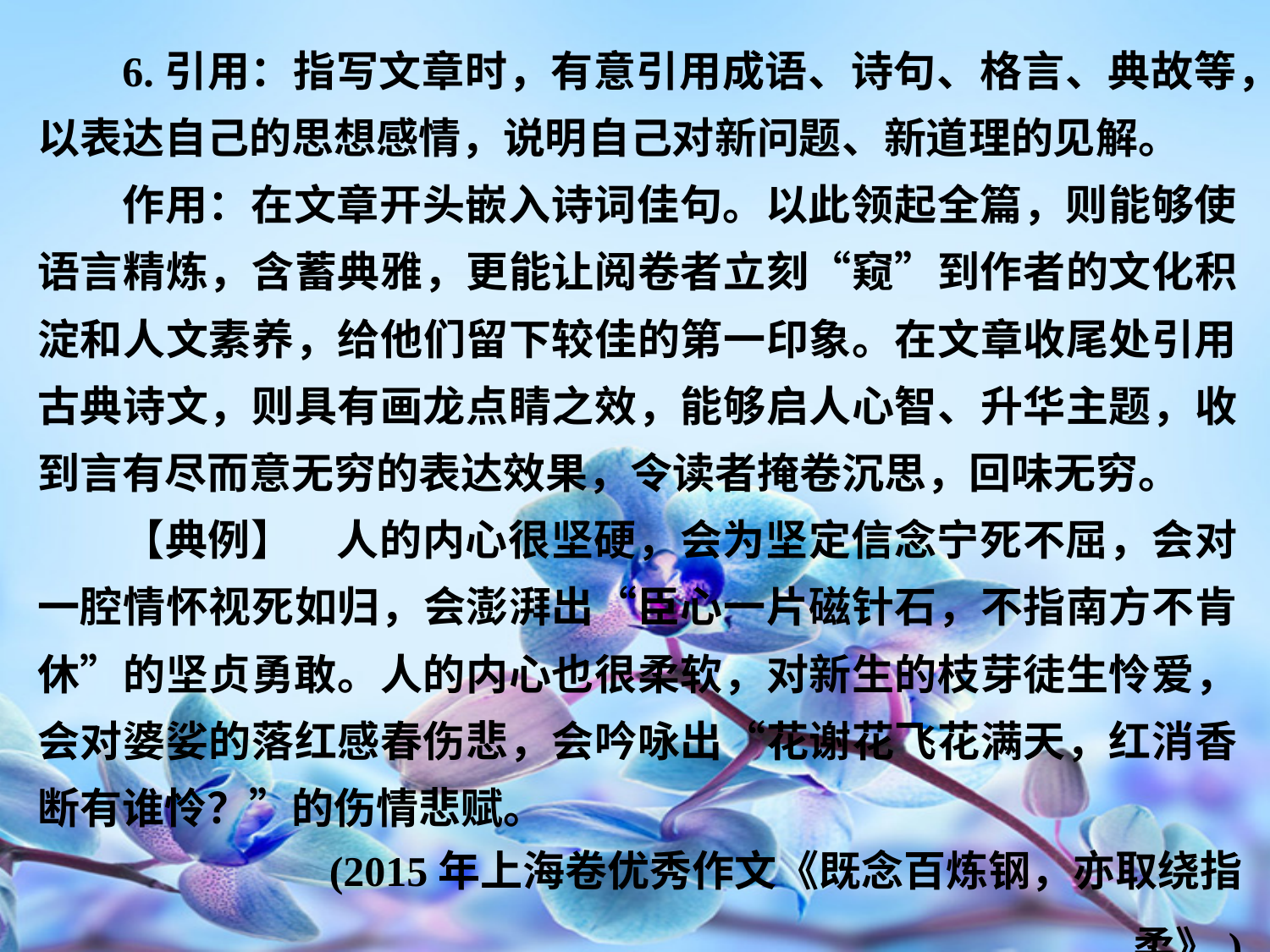

6.引用：指写文章时，有意引用成语、诗句、格言、典故等，以表达自己的思想感情，说明自己对新问题、新道理的见解。
作用：在文章开头嵌入诗词佳句。以此领起全篇，则能够使语言精炼，含蓄典雅，更能让阅卷者立刻“窥”到作者的文化积淀和人文素养，给他们留下较佳的第一印象。在文章收尾处引用古典诗文，则具有画龙点睛之效，能够启人心智、升华主题，收到言有尽而意无穷的表达效果，令读者掩卷沉思，回味无穷。
【典例】　人的内心很坚硬，会为坚定信念宁死不屈，会对一腔情怀视死如归，会澎湃出“臣心一片磁针石，不指南方不肯休”的坚贞勇敢。人的内心也很柔软，对新生的枝芽徒生怜爱，会对婆娑的落红感春伤悲，会吟咏出“花谢花飞花满天，红消香断有谁怜？”的伤情悲赋。

(2015年上海卷优秀作文《既念百炼钢，亦取绕指柔》)